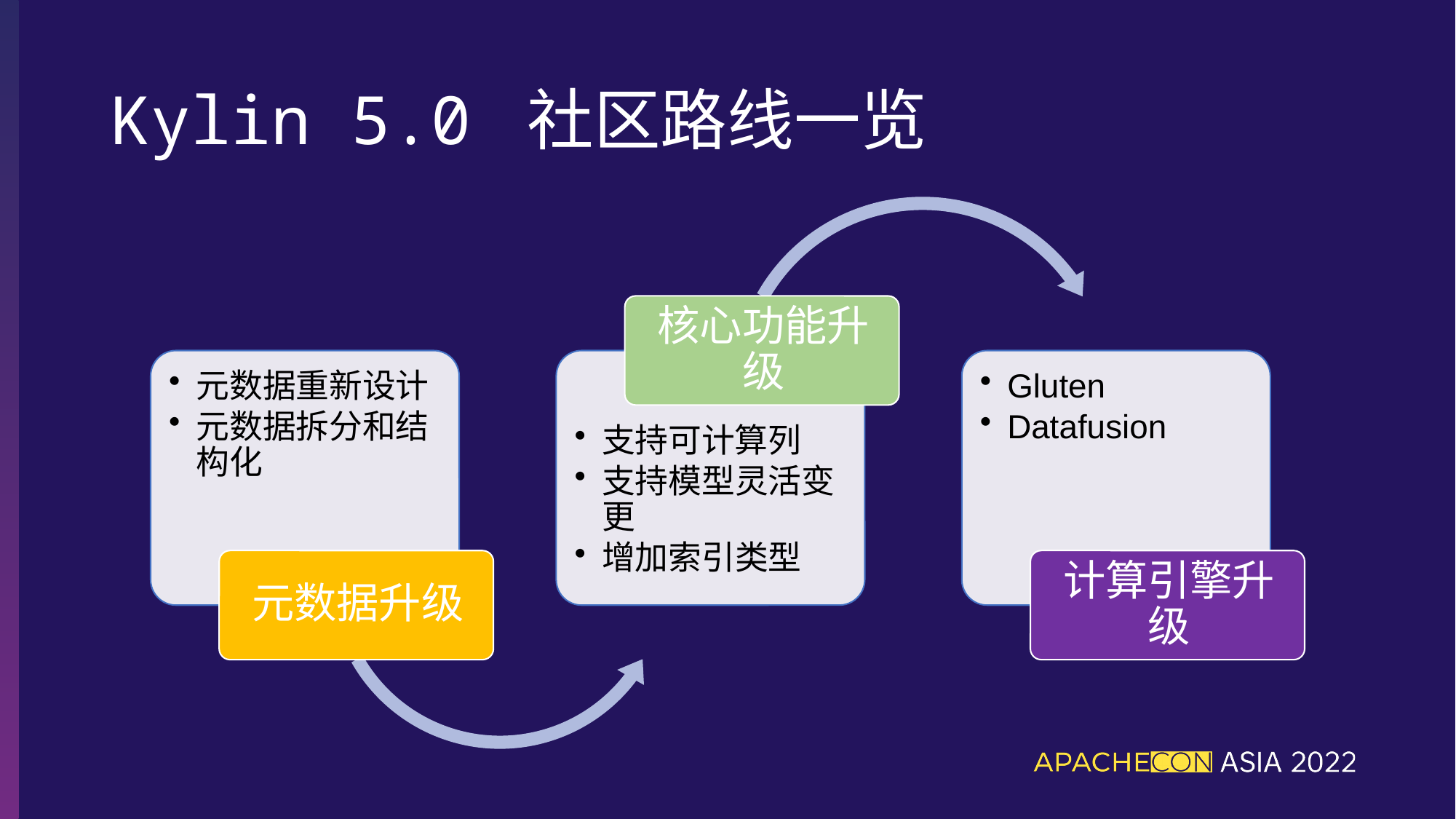

# Kylin 5.0 社区路线一览
元数据重新设计
元数据拆分和结构化
元数据升级
支持可计算列
支持模型灵活变更
增加索引类型
核心功能升级
Gluten
Datafusion
计算引擎升级